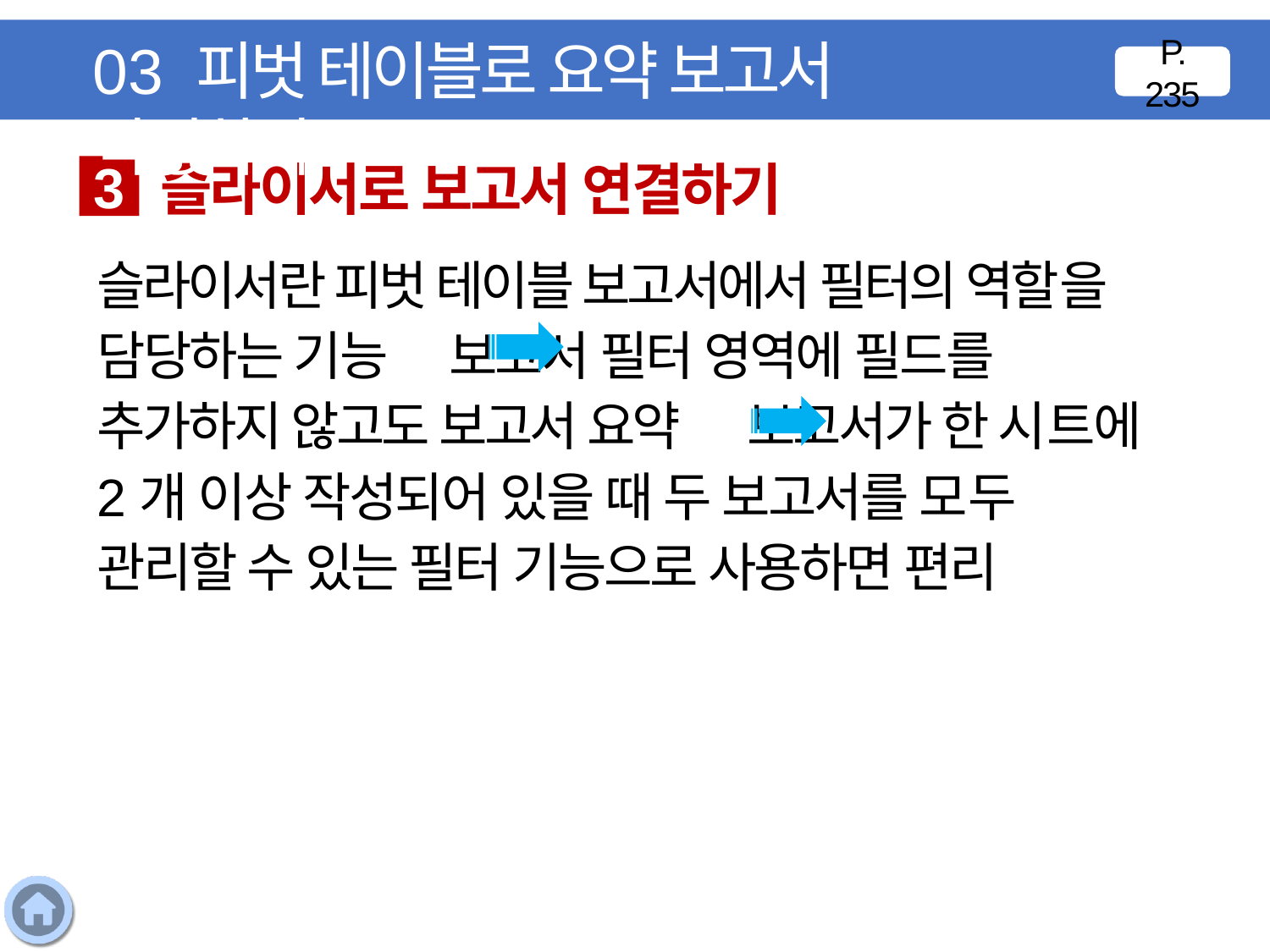

03 피벗 테이블로 요약 보고서 작성하기
P. 235
슬라이서로 보고서 연결하기
3
슬라이서란 피벗 테이블 보고서에서 필터의 역할을 담당하는 기능     보고서 필터 영역에 필드를 추가하지 않고도 보고서 요약      보고서가 한 시트에 2개 이상 작성되어 있을 때 두 보고서를 모두 관리할 수 있는 필터 기능으로 사용하면 편리